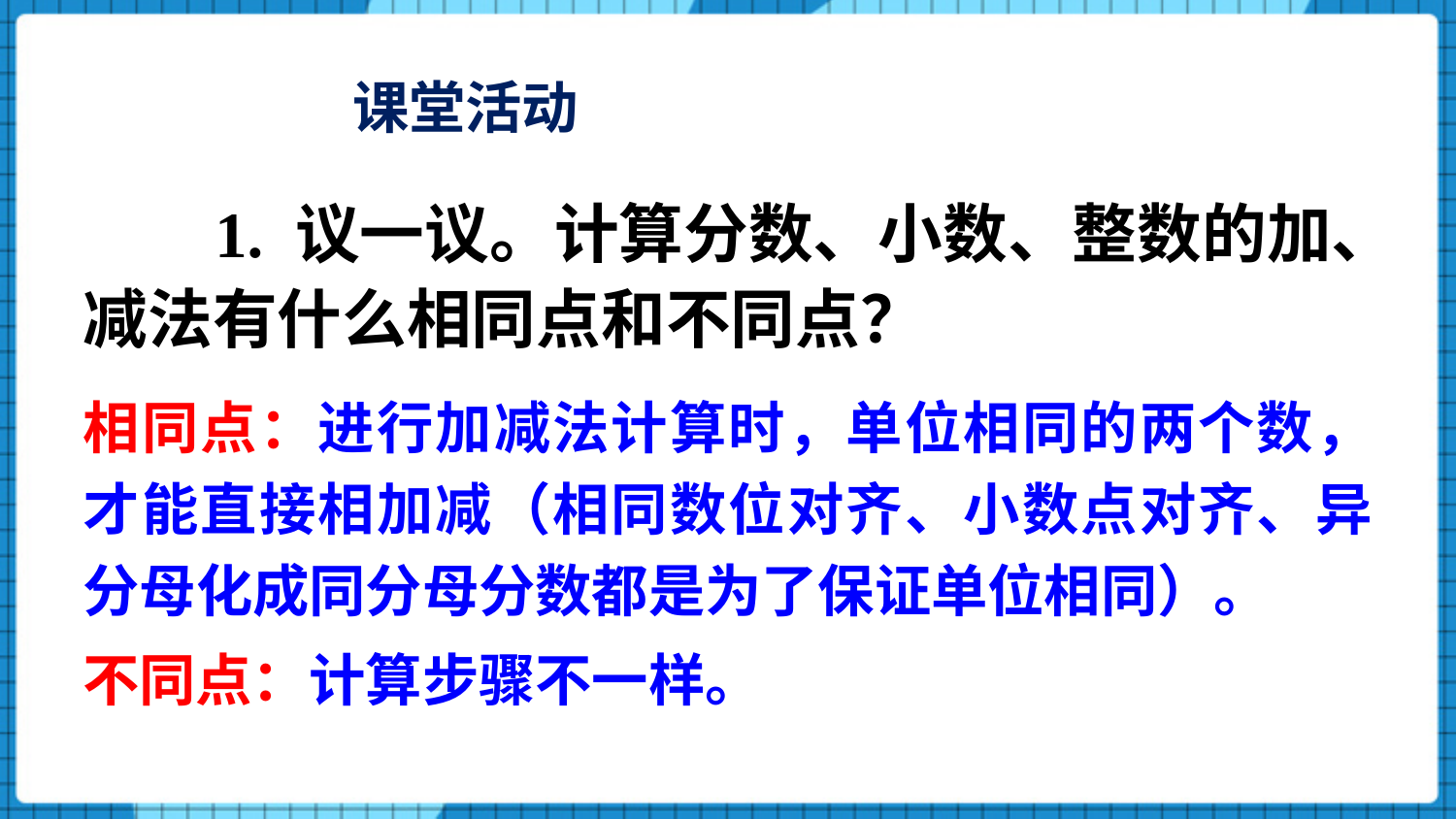

课堂活动
1. 议一议。计算分数、小数、整数的加、减法有什么相同点和不同点？
相同点：进行加减法计算时，单位相同的两个数，才能直接相加减（相同数位对齐、小数点对齐、异分母化成同分母分数都是为了保证单位相同）。
不同点：计算步骤不一样。